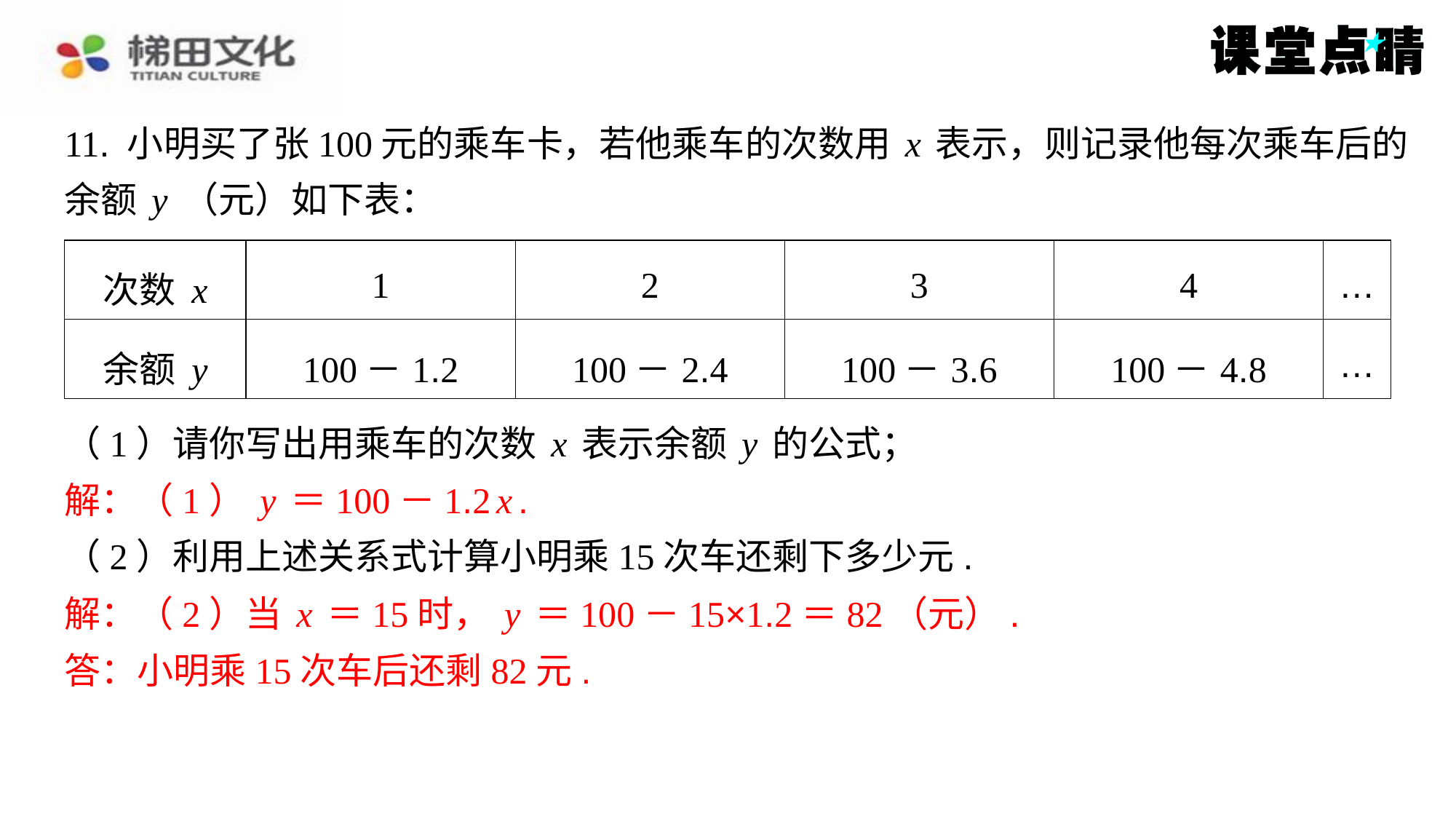

11. 小明买了张100元的乘车卡，若他乘车的次数用x表示，则记录他每次乘车后的
余额y（元）如下表：
| 次数x | 1 | 2 | 3 | 4 | … |
| --- | --- | --- | --- | --- | --- |
| 余额y | 100－1.2 | 100－2.4 | 100－3.6 | 100－4.8 | … |
（1）请你写出用乘车的次数x表示余额y的公式；
解：（1）y＝100－1.2x.
（2）利用上述关系式计算小明乘15次车还剩下多少元.
解：（2）当x＝15时，y＝100－15×1.2＝82（元）.
答：小明乘15次车后还剩82元.
解：（1）y＝100－1.2x.
解：（2）当x＝15时，y＝100－15×1.2＝82（元）.
答：小明乘15次车后还剩82元.